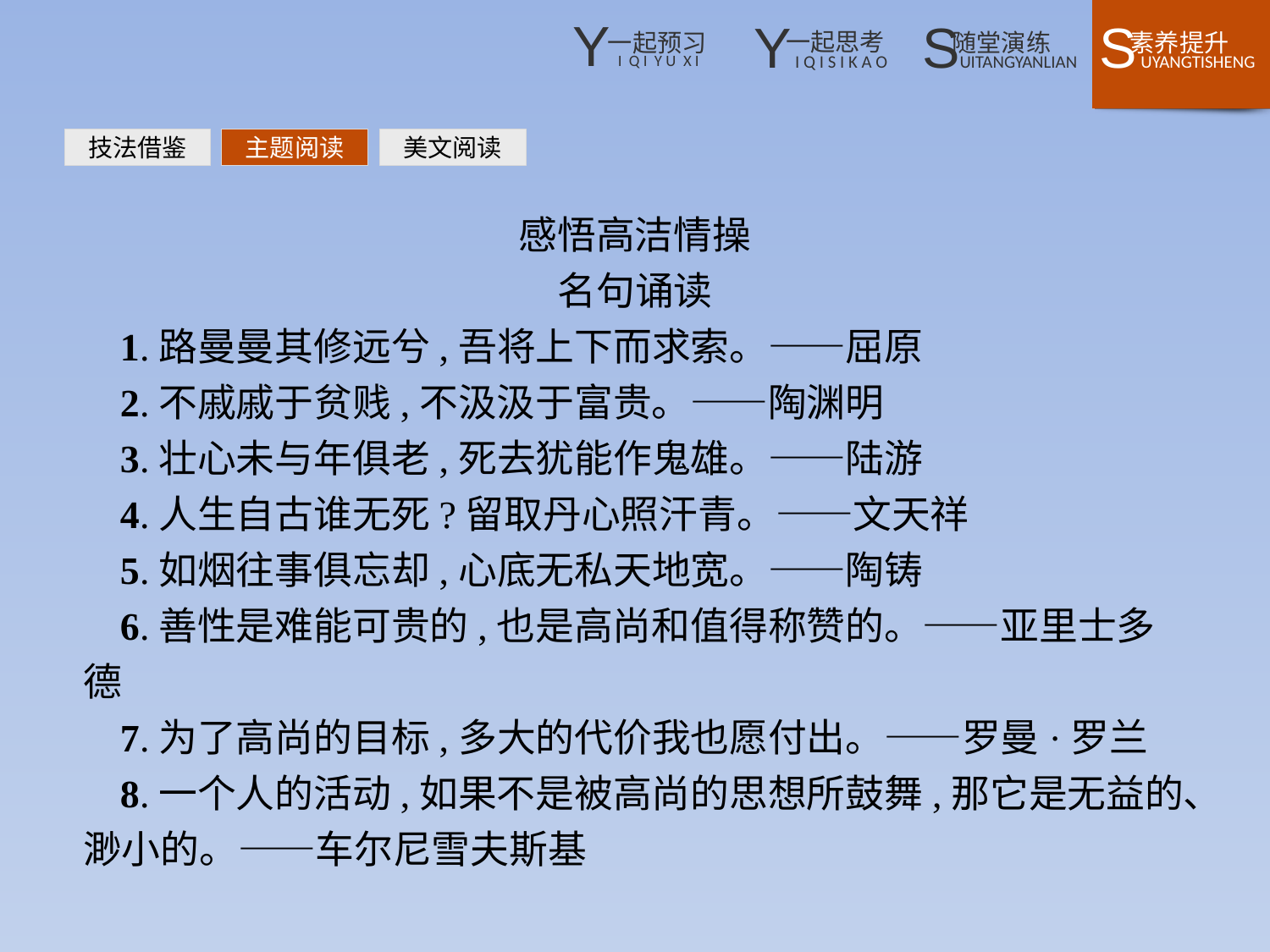

技法借鉴
主题阅读
美文阅读
感悟高洁情操
名句诵读
1.路曼曼其修远兮,吾将上下而求索。——屈原
2.不戚戚于贫贱,不汲汲于富贵。——陶渊明
3.壮心未与年俱老,死去犹能作鬼雄。——陆游
4.人生自古谁无死?留取丹心照汗青。——文天祥
5.如烟往事俱忘却,心底无私天地宽。——陶铸
6.善性是难能可贵的,也是高尚和值得称赞的。——亚里士多德
7.为了高尚的目标,多大的代价我也愿付出。——罗曼·罗兰
8.一个人的活动,如果不是被高尚的思想所鼓舞,那它是无益的、渺小的。——车尔尼雪夫斯基